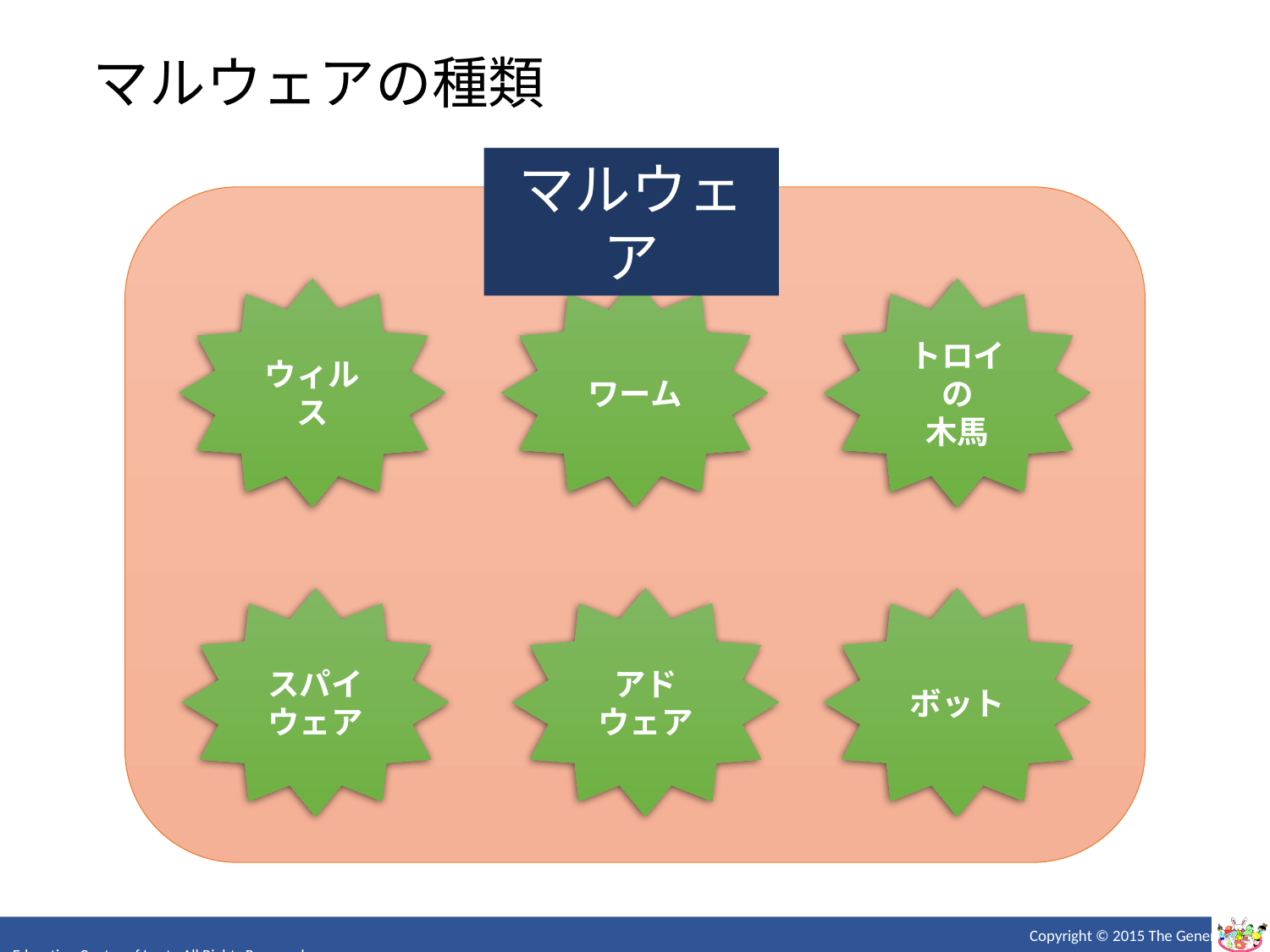

マルウェアの種類
マルウェア

ウィルス
ワーム
トロイの
木馬
スパイウェア
アド
ウェア
ボット